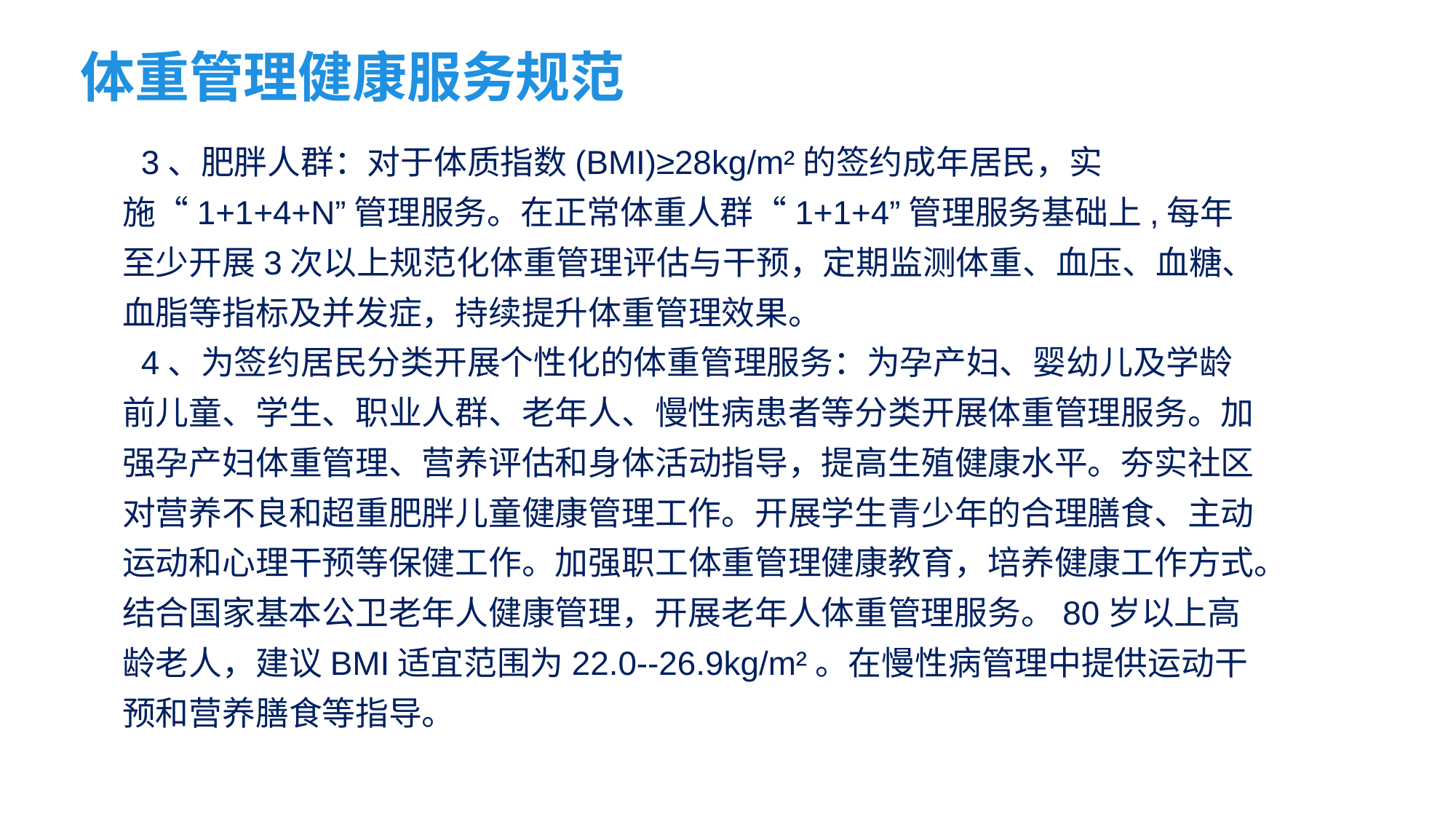

体重管理健康服务规范
  3、肥胖人群：对于体质指数(BMI)≥28kg/m²的签约成年居民，实施“1+1+4+N”管理服务。在正常体重人群“1+1+4”管理服务基础上,每年至少开展3次以上规范化体重管理评估与干预，定期监测体重、血压、血糖、血脂等指标及并发症，持续提升体重管理效果。
  4、为签约居民分类开展个性化的体重管理服务：为孕产妇、婴幼儿及学龄前儿童、学生、职业人群、老年人、慢性病患者等分类开展体重管理服务。加强孕产妇体重管理、营养评估和身体活动指导，提高生殖健康水平。夯实社区对营养不良和超重肥胖儿童健康管理工作。开展学生青少年的合理膳食、主动运动和心理干预等保健工作。加强职工体重管理健康教育，培养健康工作方式。结合国家基本公卫老年人健康管理，开展老年人体重管理服务。80岁以上高龄老人，建议BMI适宜范围为22.0--26.9kg/m²。在慢性病管理中提供运动干预和营养膳食等指导。